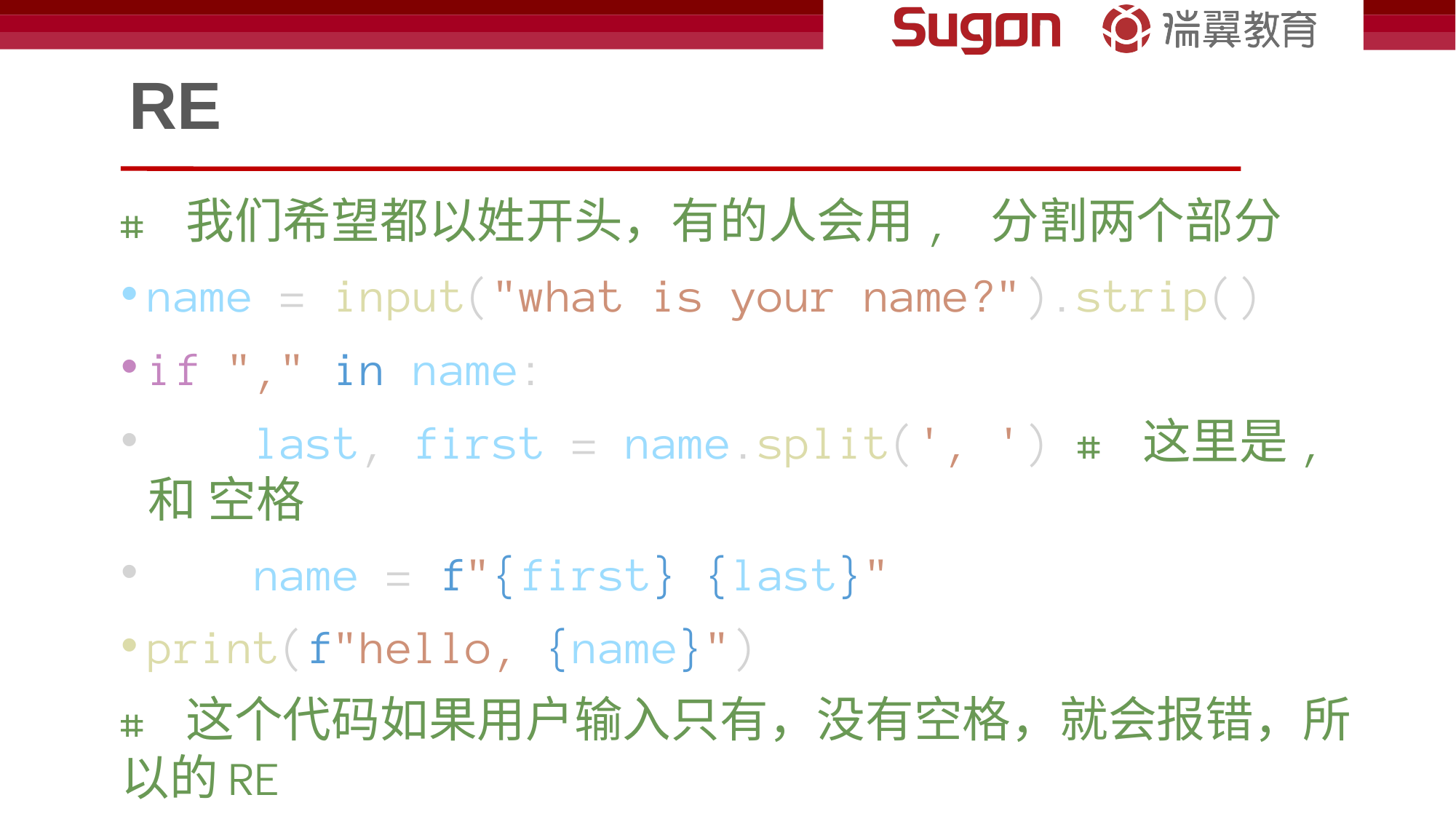

# RE
# 我们希望都以姓开头，有的人会用, 分割两个部分
name = input("what is your name?").strip()
if "," in name:
    last, first = name.split(', ') # 这里是, 和 空格
    name = f"{first} {last}"
print(f"hello, {name}")
# 这个代码如果用户输入只有，没有空格，就会报错，所以的RE